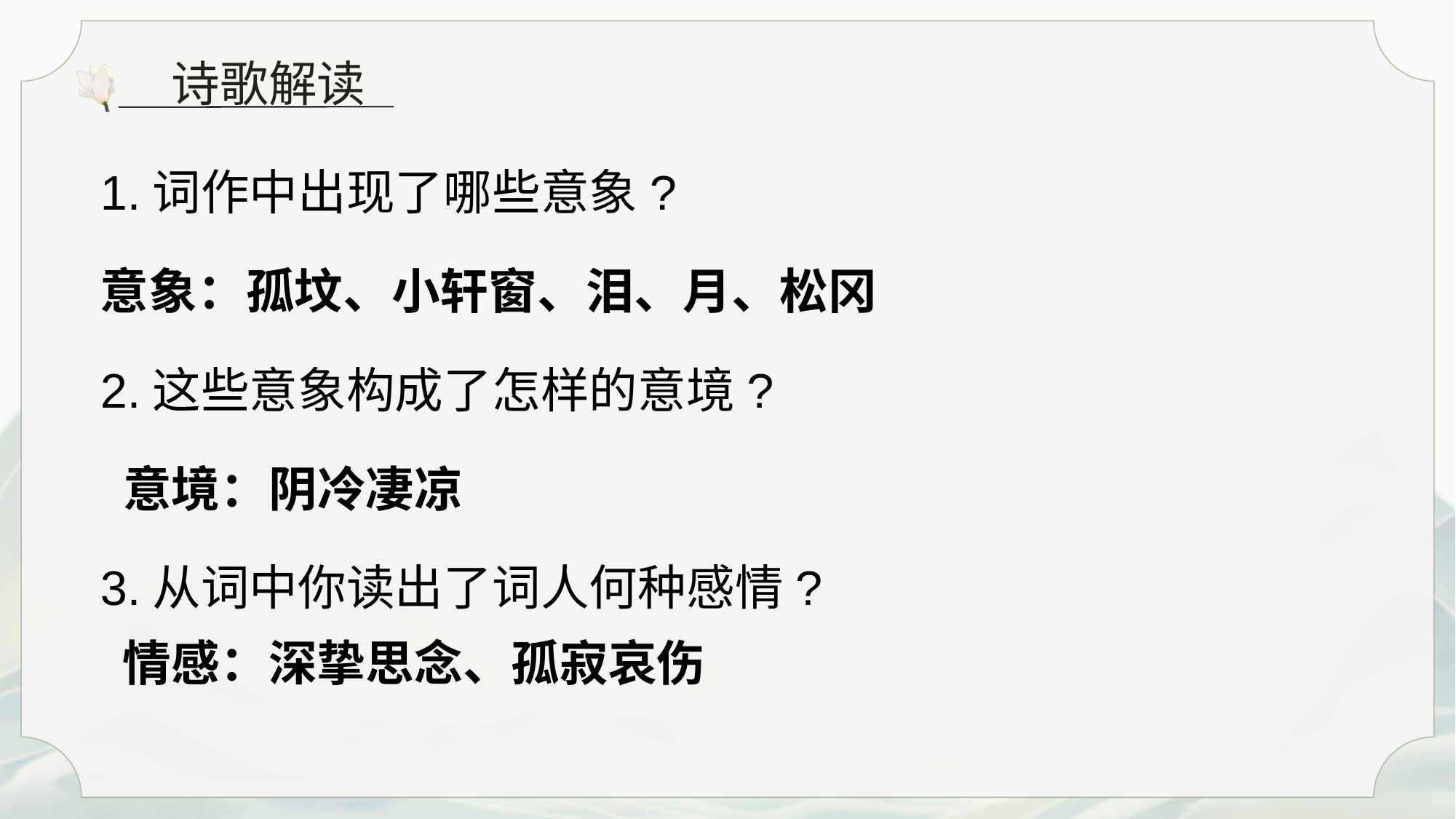

诗歌解读

1.词作中出现了哪些意象?
意象：孤坟、小轩窗、泪、月、松冈
2.这些意象构成了怎样的意境?
 意境：阴冷凄凉
3.从词中你读出了词人何种感情?
 情感：深挚思念、孤寂哀伤